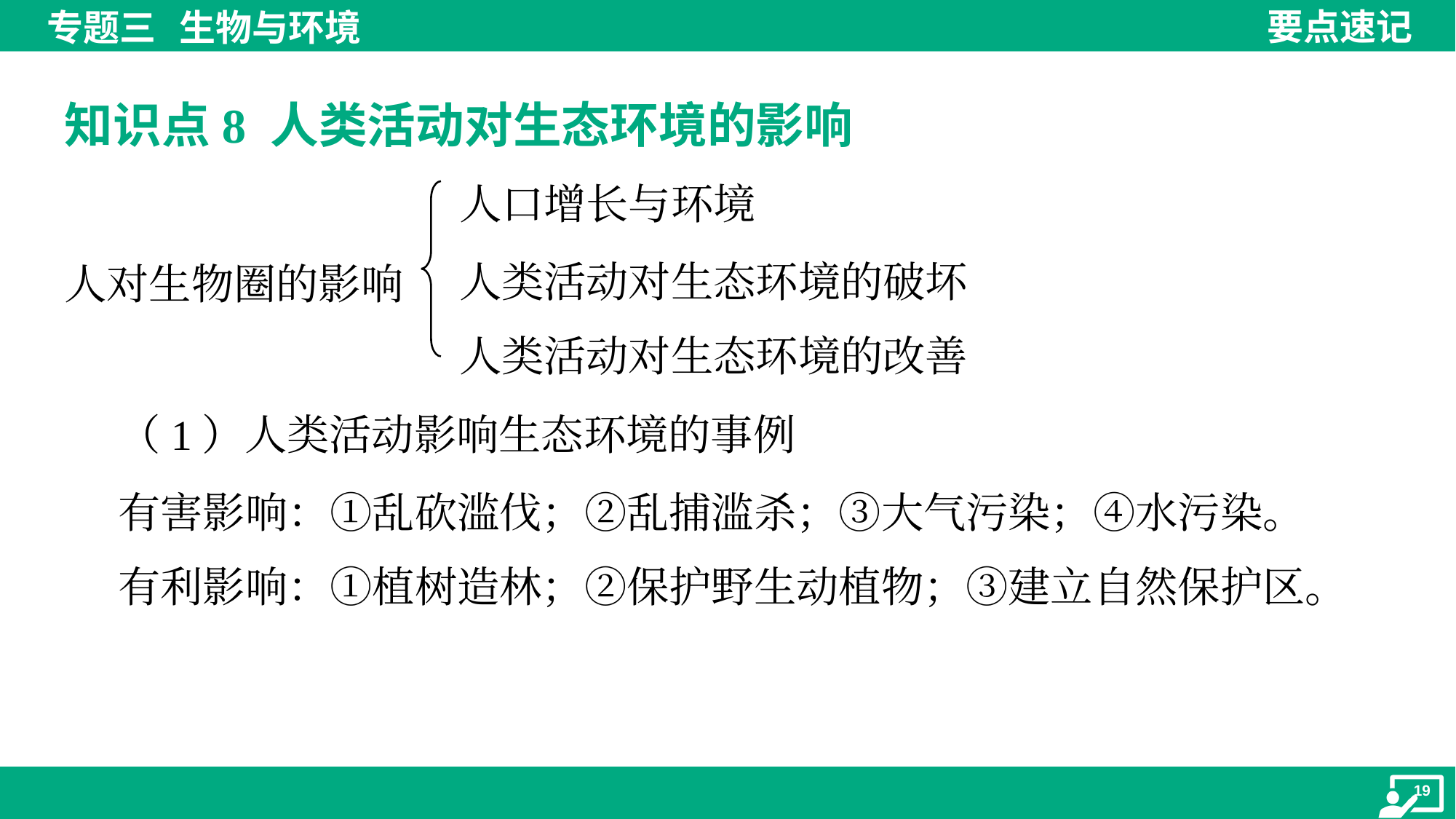

知识点8 人类活动对生态环境的影响
人口增长与环境
人类活动对生态环境的破坏
人类活动对生态环境的改善

人对生物圈的影响

    （1）人类活动影响生态环境的事例
    有害影响：①乱砍滥伐；②乱捕滥杀；③大气污染；④水污染。
    有利影响：①植树造林；②保护野生动植物；③建立自然保护区。